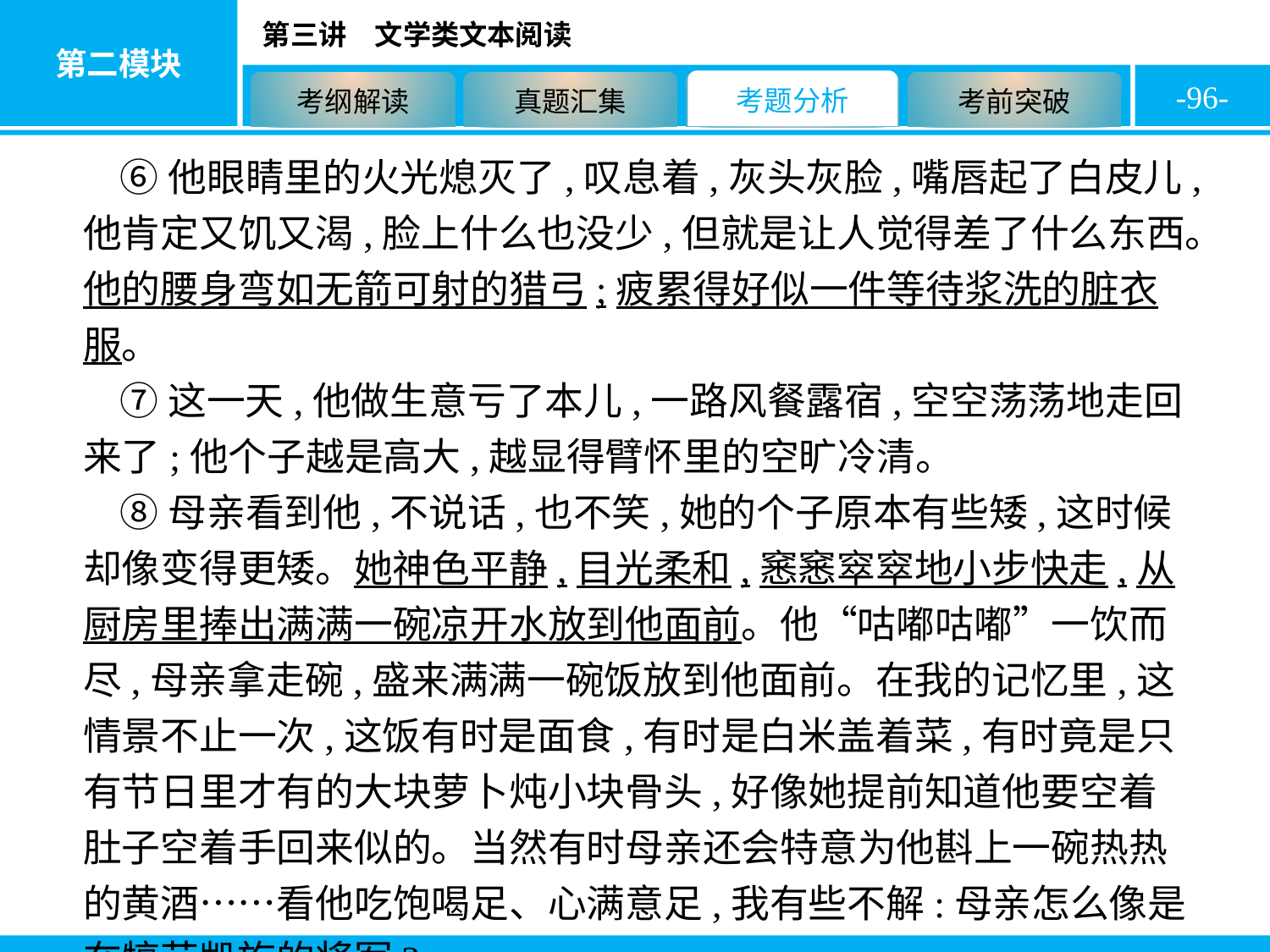

-96-
⑥他眼睛里的火光熄灭了,叹息着,灰头灰脸,嘴唇起了白皮儿,他肯定又饥又渴,脸上什么也没少,但就是让人觉得差了什么东西。他的腰身弯如无箭可射的猎弓;疲累得好似一件等待浆洗的脏衣服。
⑦这一天,他做生意亏了本儿,一路风餐露宿,空空荡荡地走回来了;他个子越是高大,越显得臂怀里的空旷冷清。
⑧母亲看到他,不说话,也不笑,她的个子原本有些矮,这时候却像变得更矮。她神色平静,目光柔和,窸窸窣窣地小步快走,从厨房里捧出满满一碗凉开水放到他面前。他“咕嘟咕嘟”一饮而尽,母亲拿走碗,盛来满满一碗饭放到他面前。在我的记忆里,这情景不止一次,这饭有时是面食,有时是白米盖着菜,有时竟是只有节日里才有的大块萝卜炖小块骨头,好像她提前知道他要空着肚子空着手回来似的。当然有时母亲还会特意为他斟上一碗热热的黄酒……看他吃饱喝足、心满意足,我有些不解:母亲怎么像是在犒劳凯旋的将军?